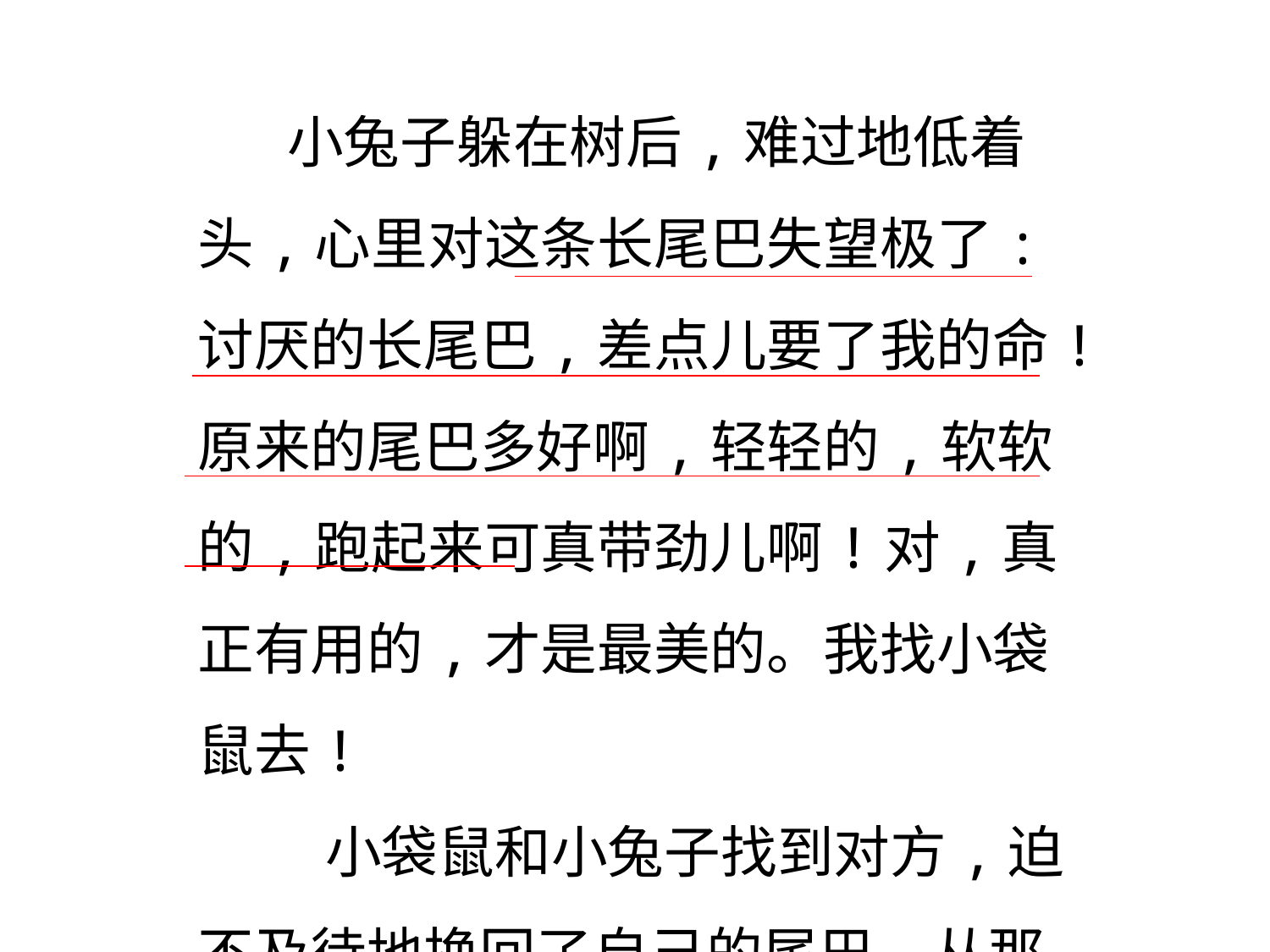

小兔子躲在树后,难过地低着头,心里对这条长尾巴失望极了:讨厌的长尾巴,差点儿要了我的命!原来的尾巴多好啊,轻轻的,软软的,跑起来可真带劲儿啊!对,真正有用的,才是最美的。我找小袋鼠去!
    小袋鼠和小兔子找到对方,迫不及待地换回了自己的尾巴。从那以后,它们都不觉得自己的尾巴难看了。